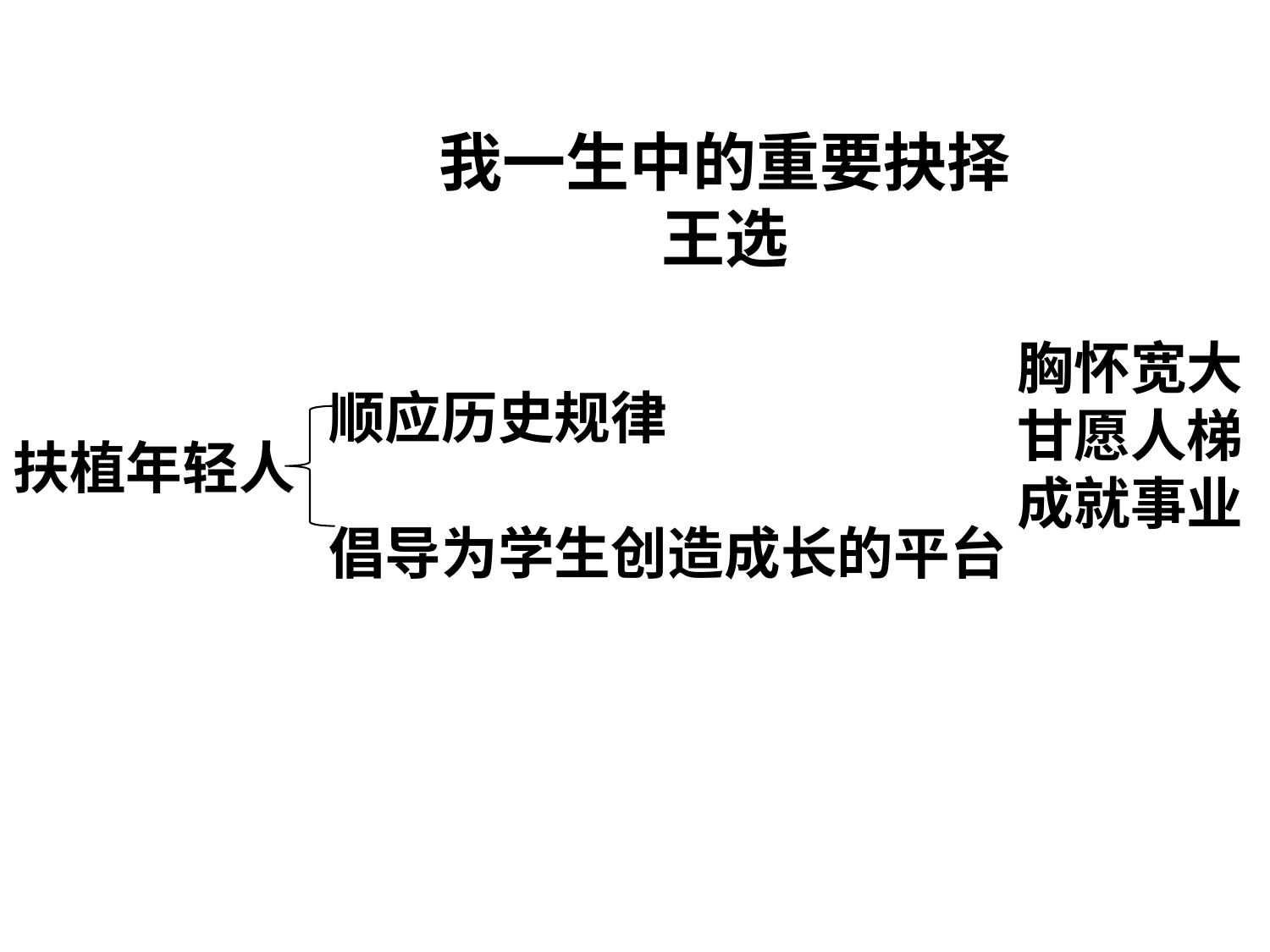

我一生中的重要抉择
王选
胸怀宽大
甘愿人梯
成就事业
顺应历史规律

倡导为学生创造成长的平台

扶植年轻人